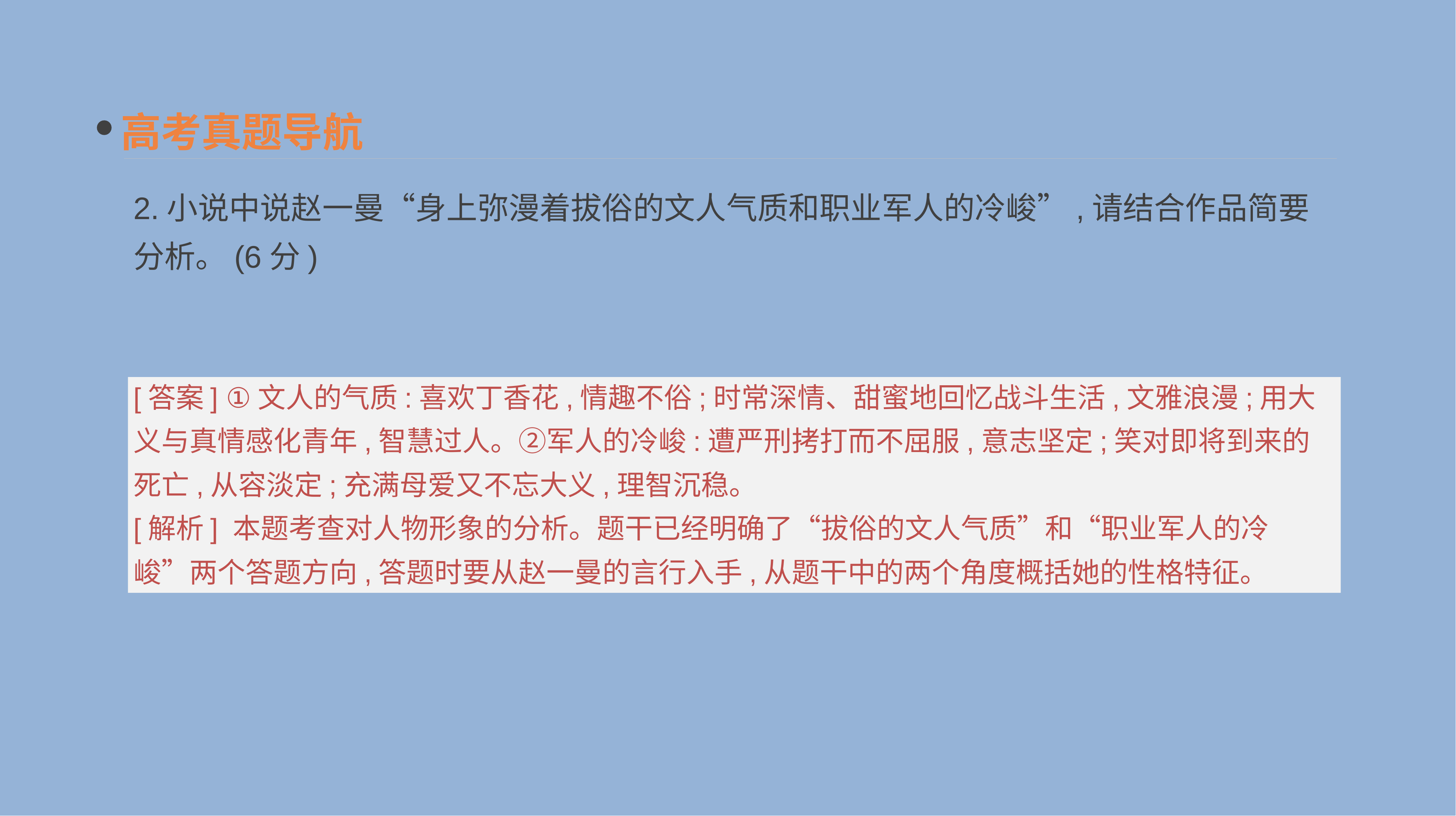

高考真题导航

2.小说中说赵一曼“身上弥漫着拔俗的文人气质和职业军人的冷峻”,请结合作品简要分析。(6分)
[答案] ①文人的气质:喜欢丁香花,情趣不俗;时常深情、甜蜜地回忆战斗生活,文雅浪漫;用大义与真情感化青年,智慧过人。②军人的冷峻:遭严刑拷打而不屈服,意志坚定;笑对即将到来的死亡,从容淡定;充满母爱又不忘大义,理智沉稳。
[解析] 本题考查对人物形象的分析。题干已经明确了“拔俗的文人气质”和“职业军人的冷峻”两个答题方向,答题时要从赵一曼的言行入手,从题干中的两个角度概括她的性格特征。